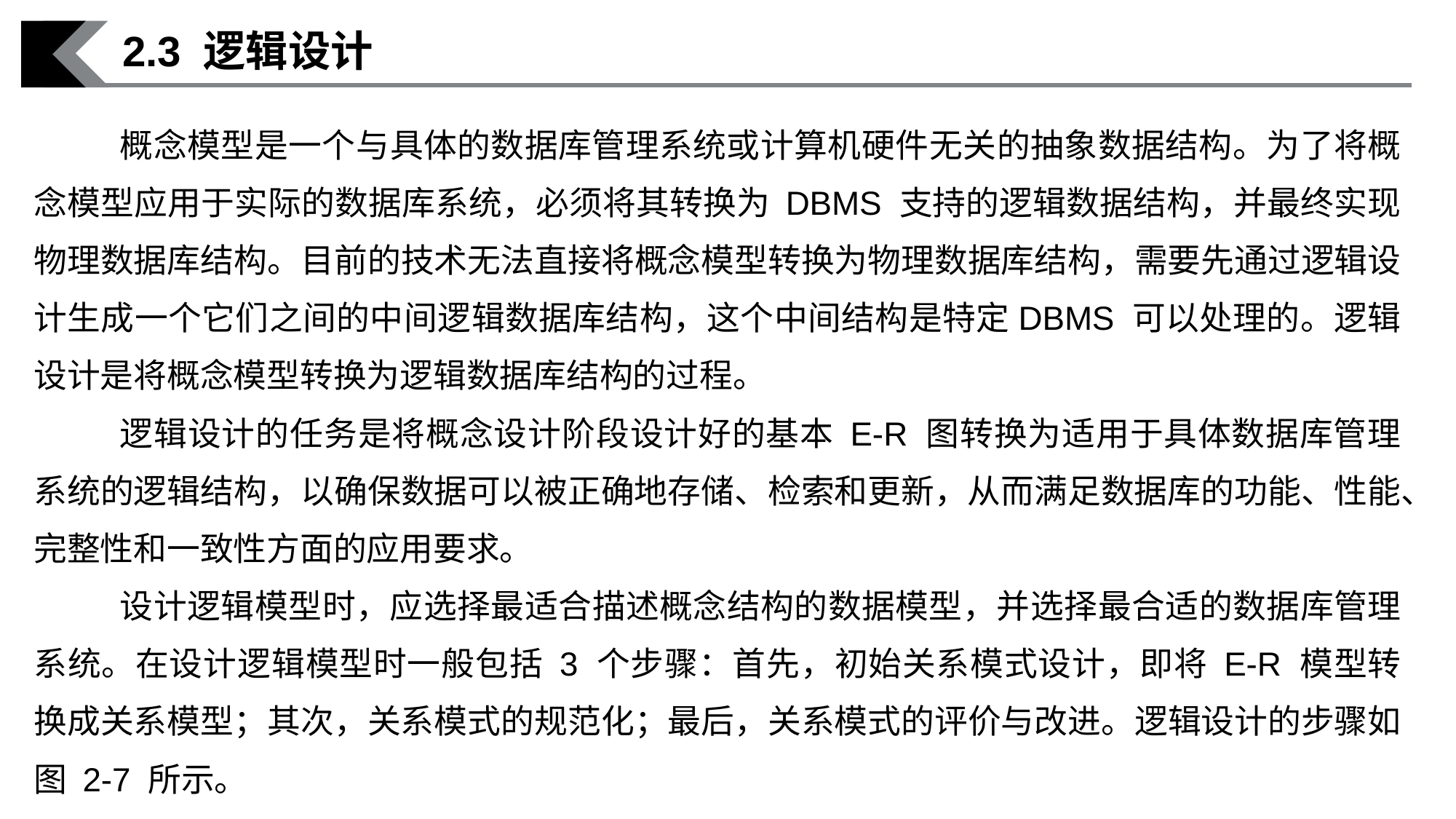

2.3 逻辑设计
概念模型是一个与具体的数据库管理系统或计算机硬件无关的抽象数据结构。为了将概念模型应用于实际的数据库系统，必须将其转换为 DBMS 支持的逻辑数据结构，并最终实现物理数据库结构。目前的技术无法直接将概念模型转换为物理数据库结构，需要先通过逻辑设计生成一个它们之间的中间逻辑数据库结构，这个中间结构是特定DBMS 可以处理的。逻辑设计是将概念模型转换为逻辑数据库结构的过程。
逻辑设计的任务是将概念设计阶段设计好的基本 E-R 图转换为适用于具体数据库管理系统的逻辑结构，以确保数据可以被正确地存储、检索和更新，从而满足数据库的功能、性能、完整性和一致性方面的应用要求。
设计逻辑模型时，应选择最适合描述概念结构的数据模型，并选择最合适的数据库管理系统。在设计逻辑模型时一般包括 3 个步骤：首先，初始关系模式设计，即将 E-R 模型转换成关系模型；其次，关系模式的规范化；最后，关系模式的评价与改进。逻辑设计的步骤如图 2-7 所示。